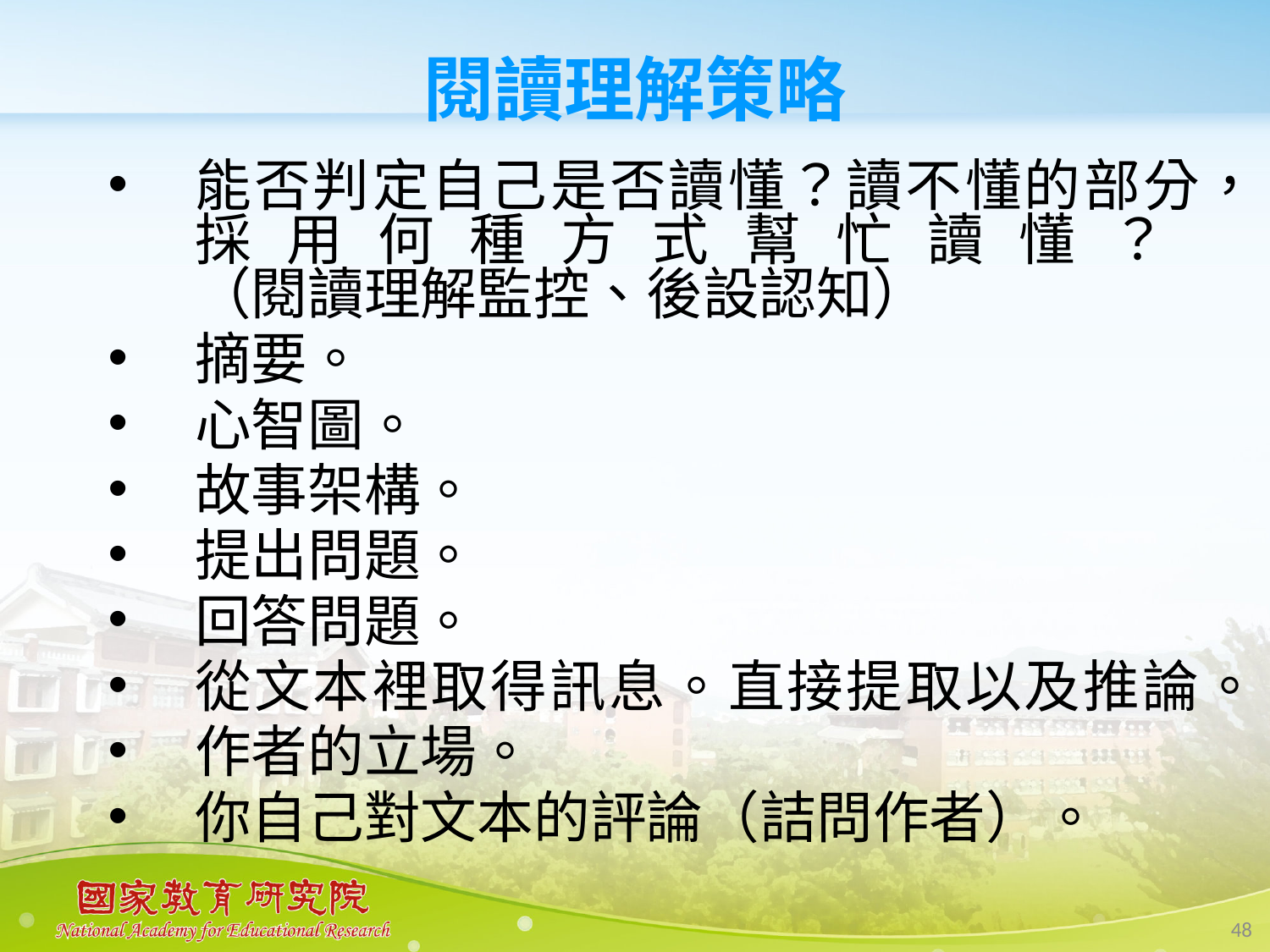

# 閱讀理解策略
能否判定自己是否讀懂？讀不懂的部分，採用何種方式幫忙讀懂？
（閱讀理解監控、後設認知）
摘要。
心智圖。
故事架構。
提出問題。
回答問題。
從文本裡取得訊息。直接提取以及推論。
作者的立場。
你自己對文本的評論（詰問作者）。
48